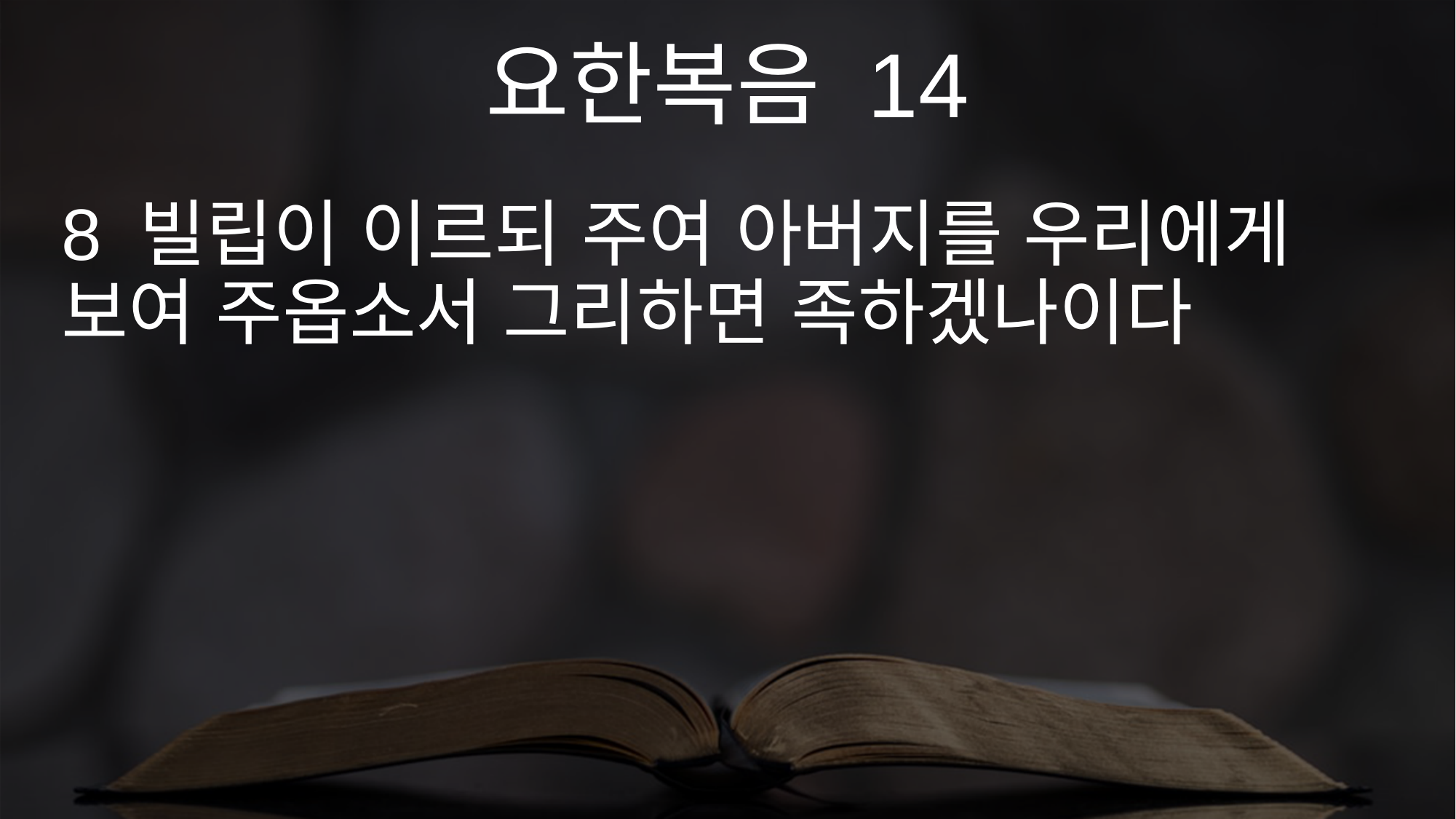

요한복음 14
8 빌립이 이르되 주여 아버지를 우리에게 보여 주옵소서 그리하면 족하겠나이다